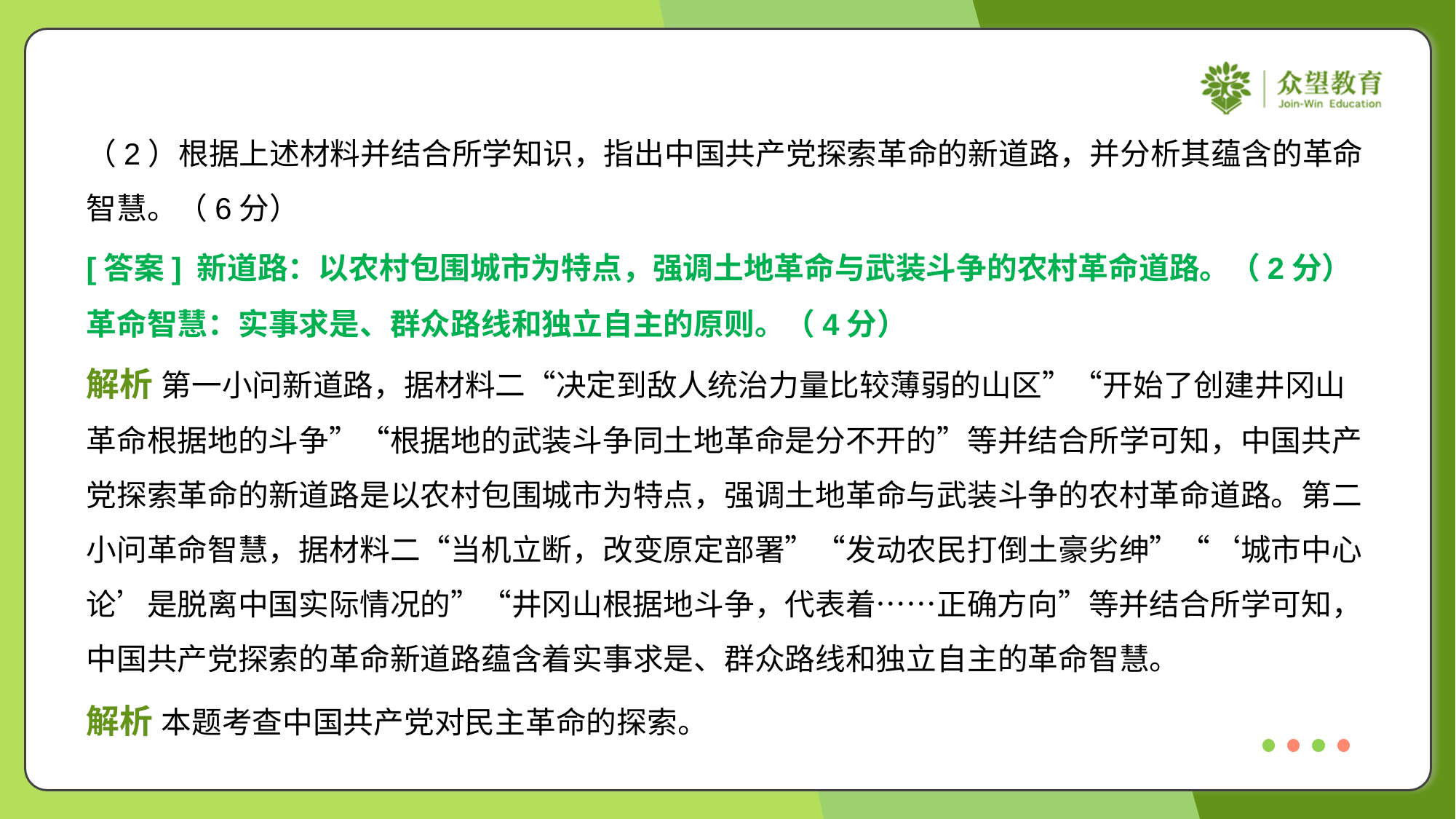

（2）根据上述材料并结合所学知识，指出中国共产党探索革命的新道路，并分析其蕴含的革命
智慧。（6分）
[答案] 新道路：以农村包围城市为特点，强调土地革命与武装斗争的农村革命道路。（2分）
革命智慧：实事求是、群众路线和独立自主的原则。（4分）
解析 第一小问新道路，据材料二“决定到敌人统治力量比较薄弱的山区”“开始了创建井冈山
革命根据地的斗争”“根据地的武装斗争同土地革命是分不开的”等并结合所学可知，中国共产
党探索革命的新道路是以农村包围城市为特点，强调土地革命与武装斗争的农村革命道路。第二
小问革命智慧，据材料二“当机立断，改变原定部署”“发动农民打倒土豪劣绅”“‘城市中心
论’是脱离中国实际情况的”“井冈山根据地斗争，代表着……正确方向”等并结合所学可知，
中国共产党探索的革命新道路蕴含着实事求是、群众路线和独立自主的革命智慧。
解析 本题考查中国共产党对民主革命的探索。